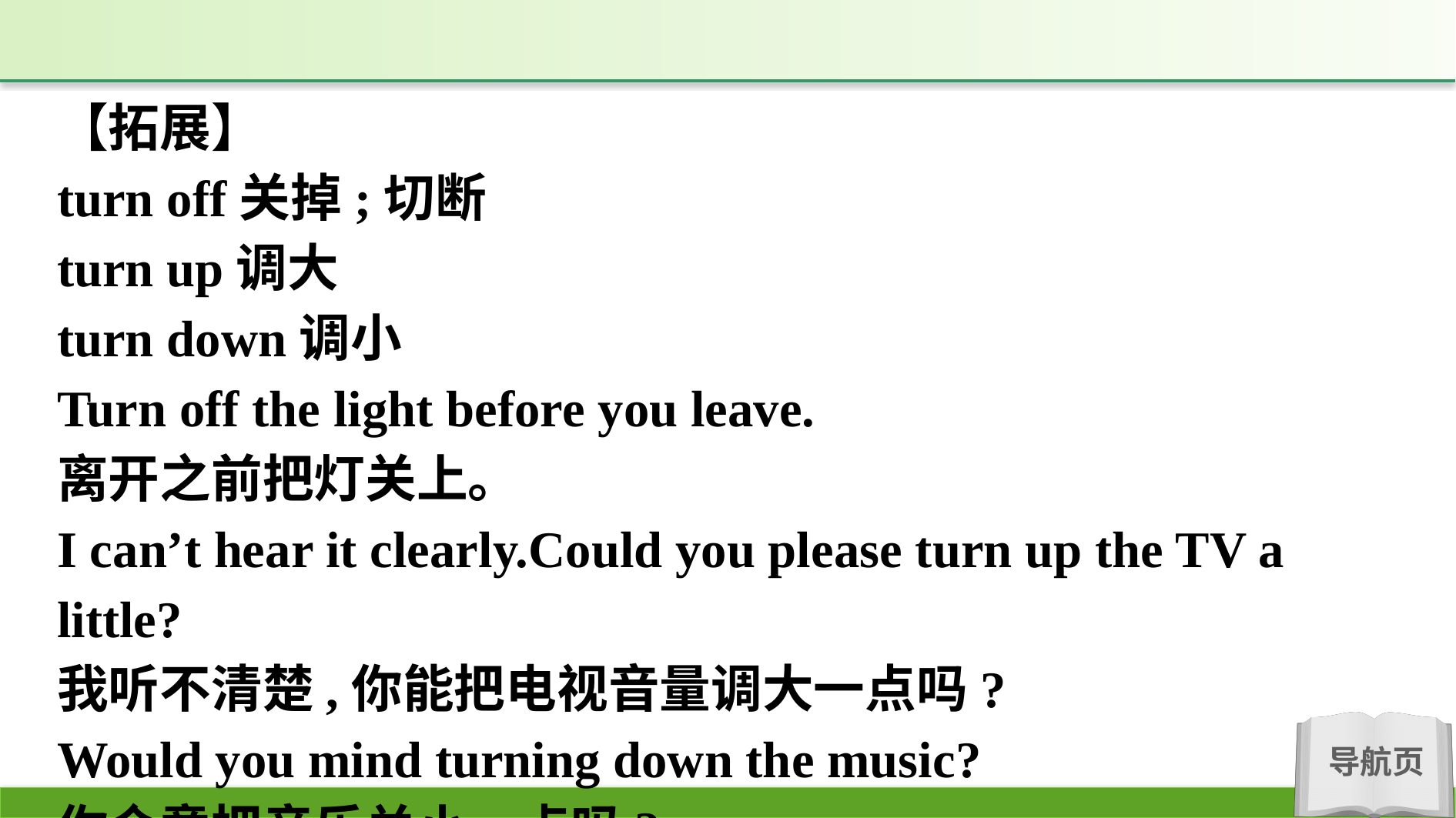

【拓展】
turn off关掉;切断
turn up调大
turn down调小
Turn off the light before you leave.
离开之前把灯关上。
I can’t hear it clearly.Could you please turn up the TV a little?
我听不清楚,你能把电视音量调大一点吗?
Would you mind turning down the music?
你介意把音乐关小一点吗?